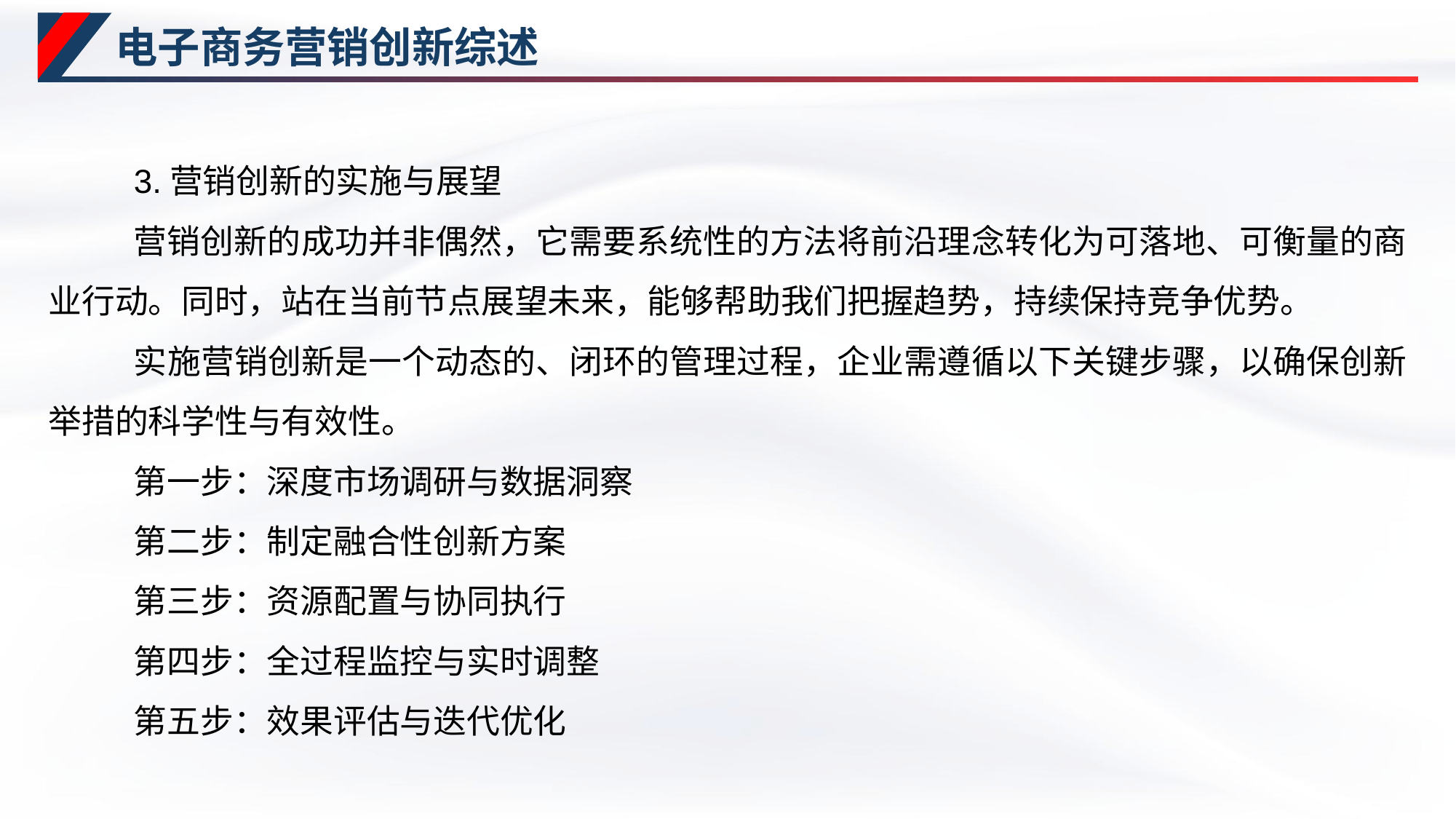

# 电子商务营销创新综述
3.营销创新的实施与展望
营销创新的成功并非偶然，它需要系统性的方法将前沿理念转化为可落地、可衡量的商业行动。同时，站在当前节点展望未来，能够帮助我们把握趋势，持续保持竞争优势。
实施营销创新是一个动态的、闭环的管理过程，企业需遵循以下关键步骤，以确保创新举措的科学性与有效性。
第一步：深度市场调研与数据洞察
第二步：制定融合性创新方案
第三步：资源配置与协同执行
第四步：全过程监控与实时调整
第五步：效果评估与迭代优化